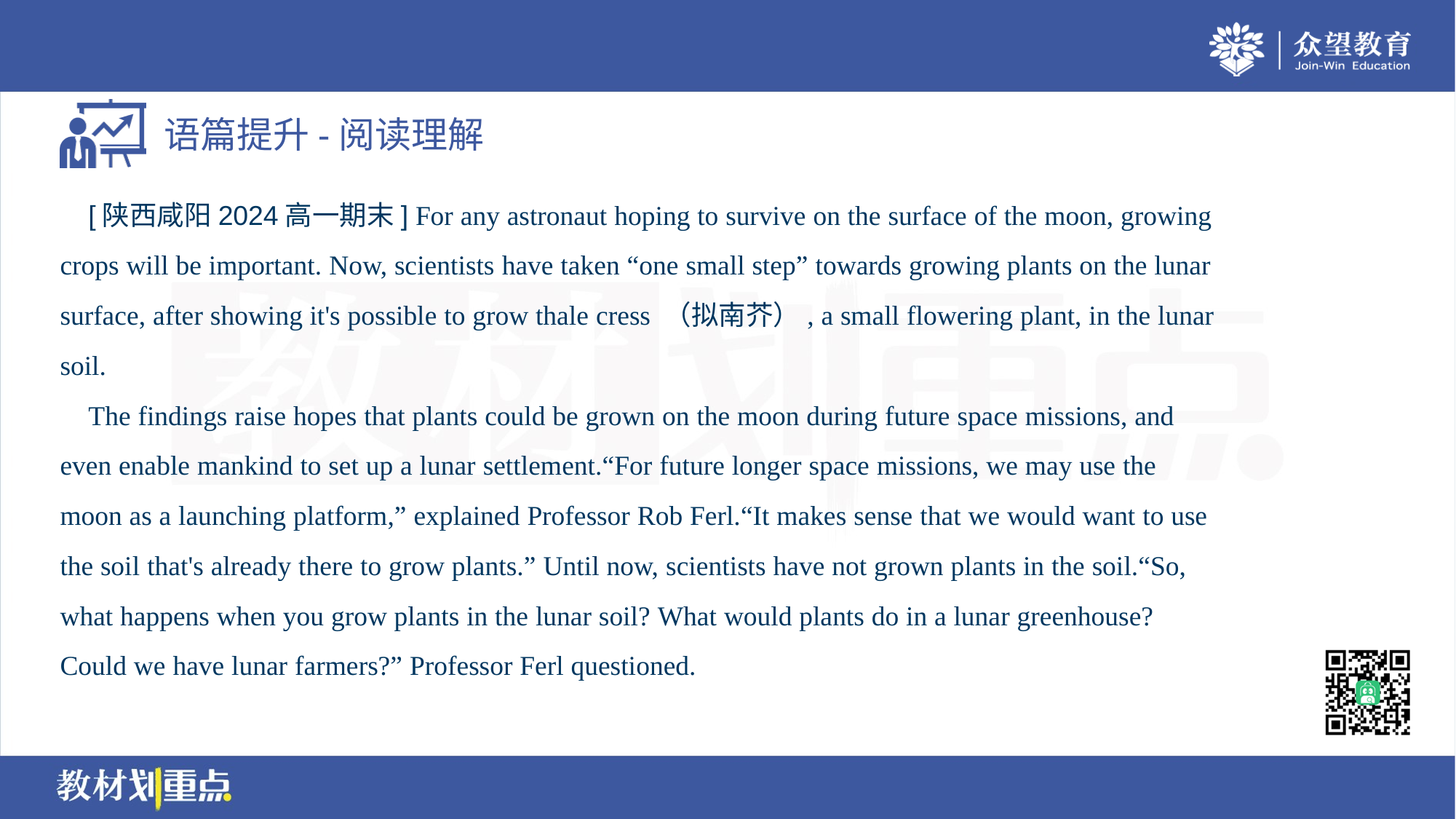

[陕西咸阳2024高一期末] For any astronaut hoping to survive on the surface of the moon, growing
crops will be important. Now, scientists have taken “one small step” towards growing plants on the lunar
surface, after showing it's possible to grow thale cress （拟南芥）, a small flowering plant, in the lunar
soil.
    The findings raise hopes that plants could be grown on the moon during future space missions, and
even enable mankind to set up a lunar settlement.“For future longer space missions, we may use the
moon as a launching platform,” explained Professor Rob Ferl.“It makes sense that we would want to use
the soil that's already there to grow plants.” Until now, scientists have not grown plants in the soil.“So,
what happens when you grow plants in the lunar soil? What would plants do in a lunar greenhouse?
Could we have lunar farmers?” Professor Ferl questioned.